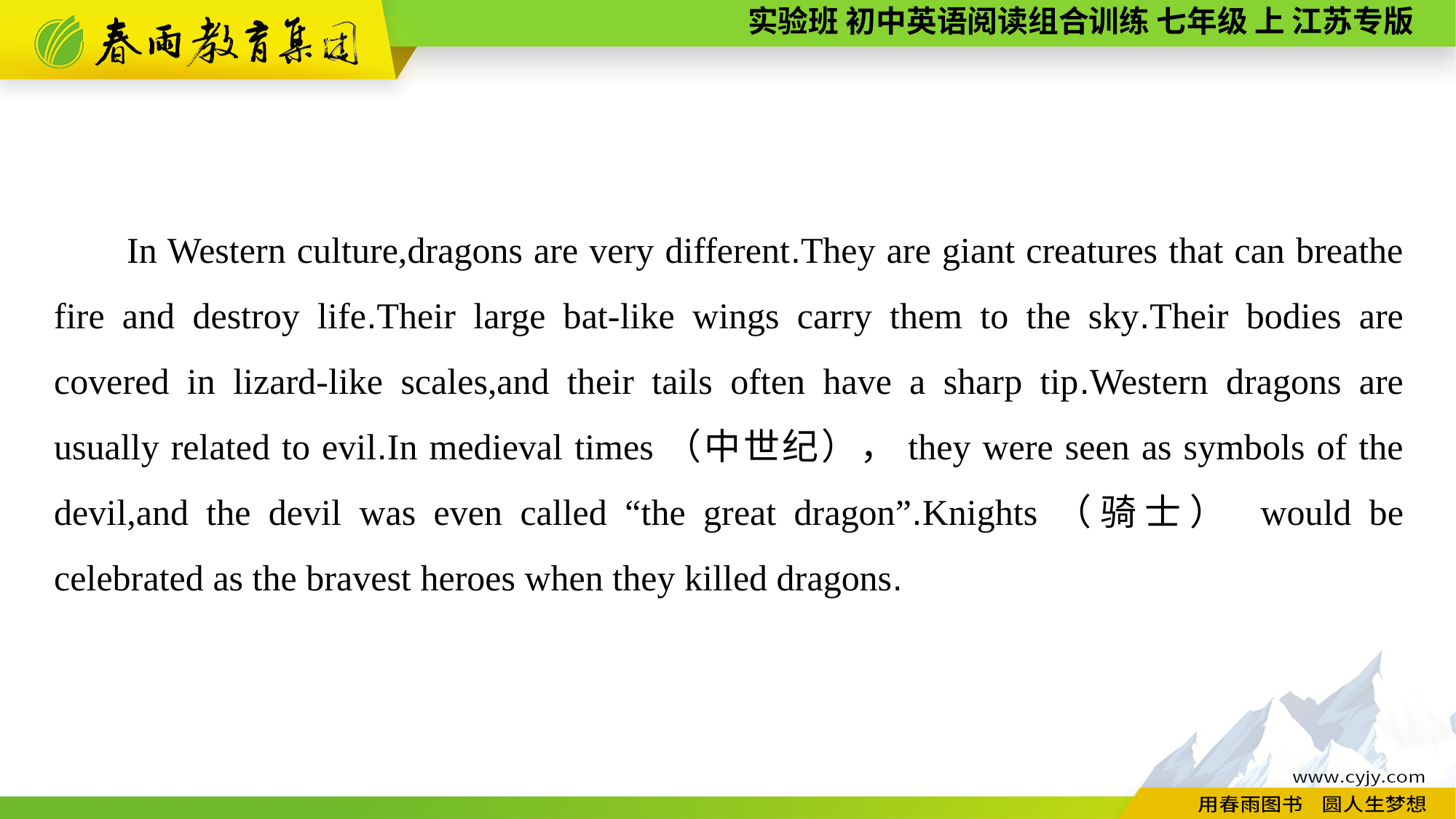

In Western culture,dragons are very different.They are giant creatures that can breathe fire and destroy life.Their large bat-like wings carry them to the sky.Their bodies are covered in lizard-like scales,and their tails often have a sharp tip.Western dragons are usually related to evil.In medieval times（中世纪），they were seen as symbols of the devil,and the devil was even called “the great dragon”.Knights（骑士） would be celebrated as the bravest heroes when they killed dragons.